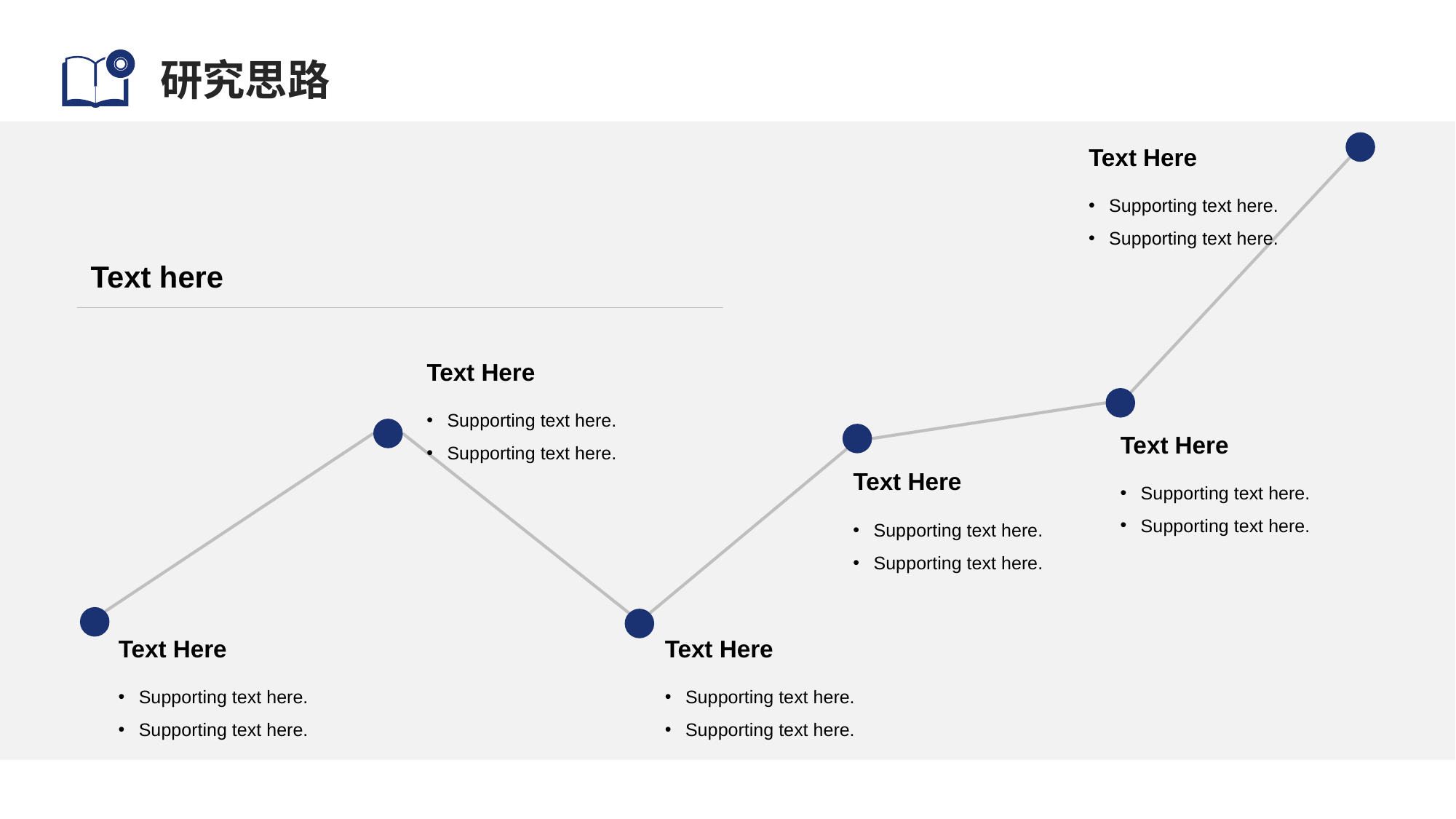

# 研究思路

Text Here
Supporting text here.
Supporting text here.
Text here
Text Here

Supporting text here.
Supporting text here.

Text Here

Text Here
Supporting text here.
Supporting text here.
Supporting text here.
Supporting text here.

Text Here
Text Here
Supporting text here.
Supporting text here.
Supporting text here.
Supporting text here.